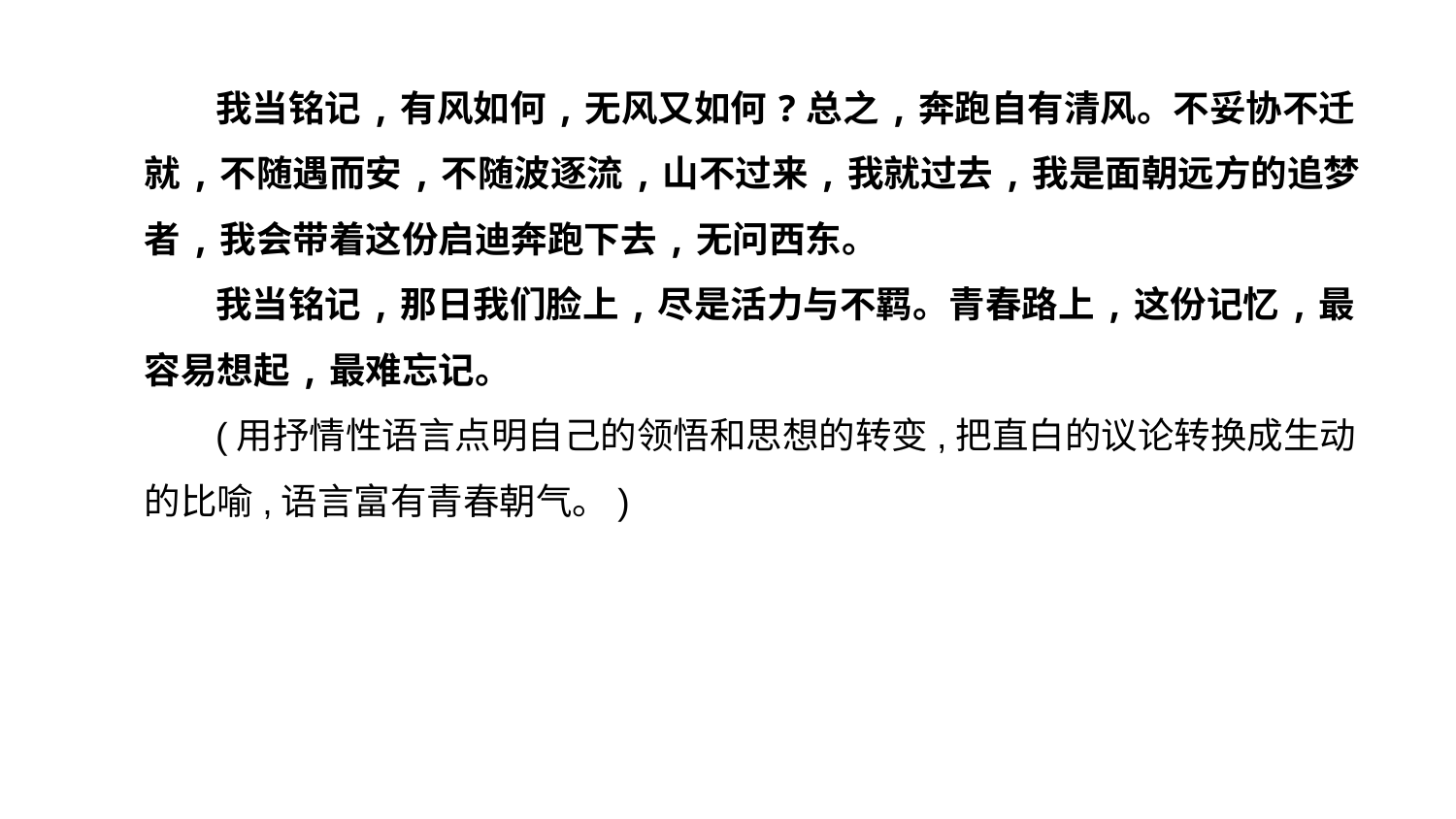

我当铭记,有风如何,无风又如何?总之,奔跑自有清风。不妥协不迁就,不随遇而安,不随波逐流,山不过来,我就过去,我是面朝远方的追梦者,我会带着这份启迪奔跑下去,无问西东。
我当铭记,那日我们脸上,尽是活力与不羁。青春路上,这份记忆,最容易想起,最难忘记。
(用抒情性语言点明自己的领悟和思想的转变,把直白的议论转换成生动的比喻,语言富有青春朝气。)